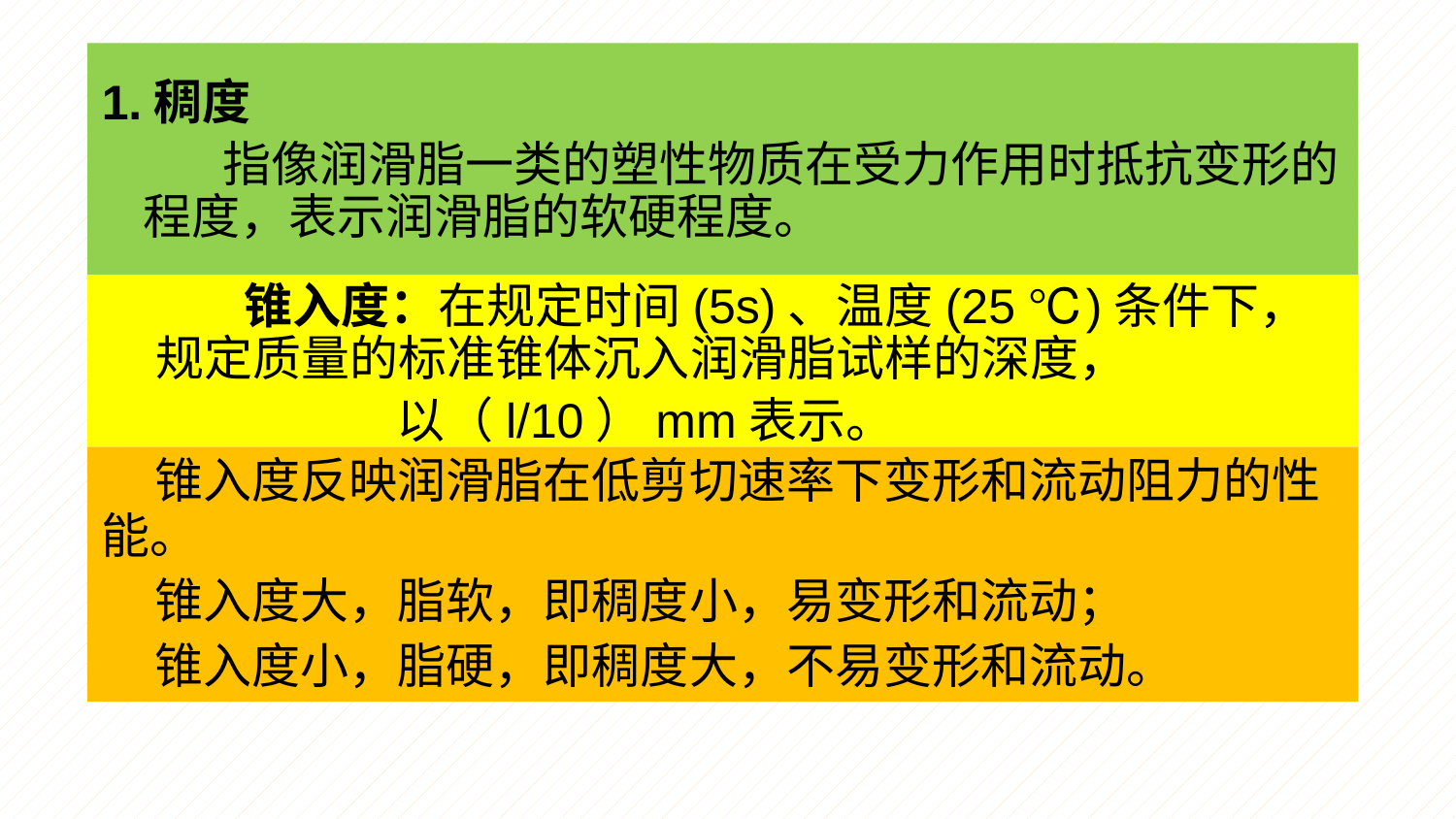

1.稠度
          指像润滑脂一类的塑性物质在受力作用时抵抗变形的程度，表示润滑脂的软硬程度。
            锥入度：在规定时间(5s)、温度(25 ℃)条件下，规定质量的标准锥体沉入润滑脂试样的深度，
                          以（l/10）mm表示。
锥入度反映润滑脂在低剪切速率下变形和流动阻力的性能。
锥入度大，脂软，即稠度小，易变形和流动；
锥入度小，脂硬，即稠度大，不易变形和流动。